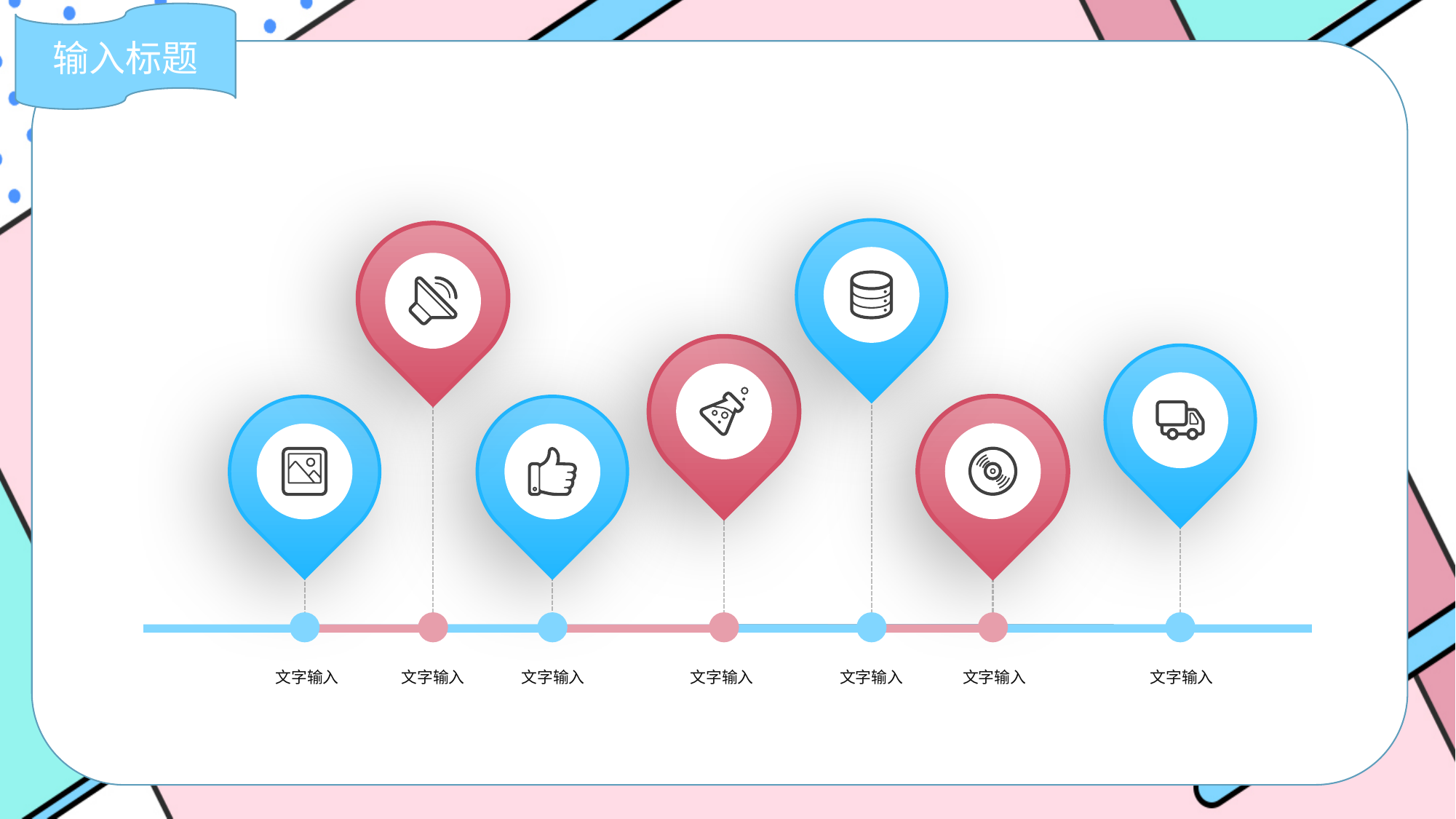

输入标题

文字输入
文字输入
文字输入
文字输入
文字输入
文字输入
文字输入